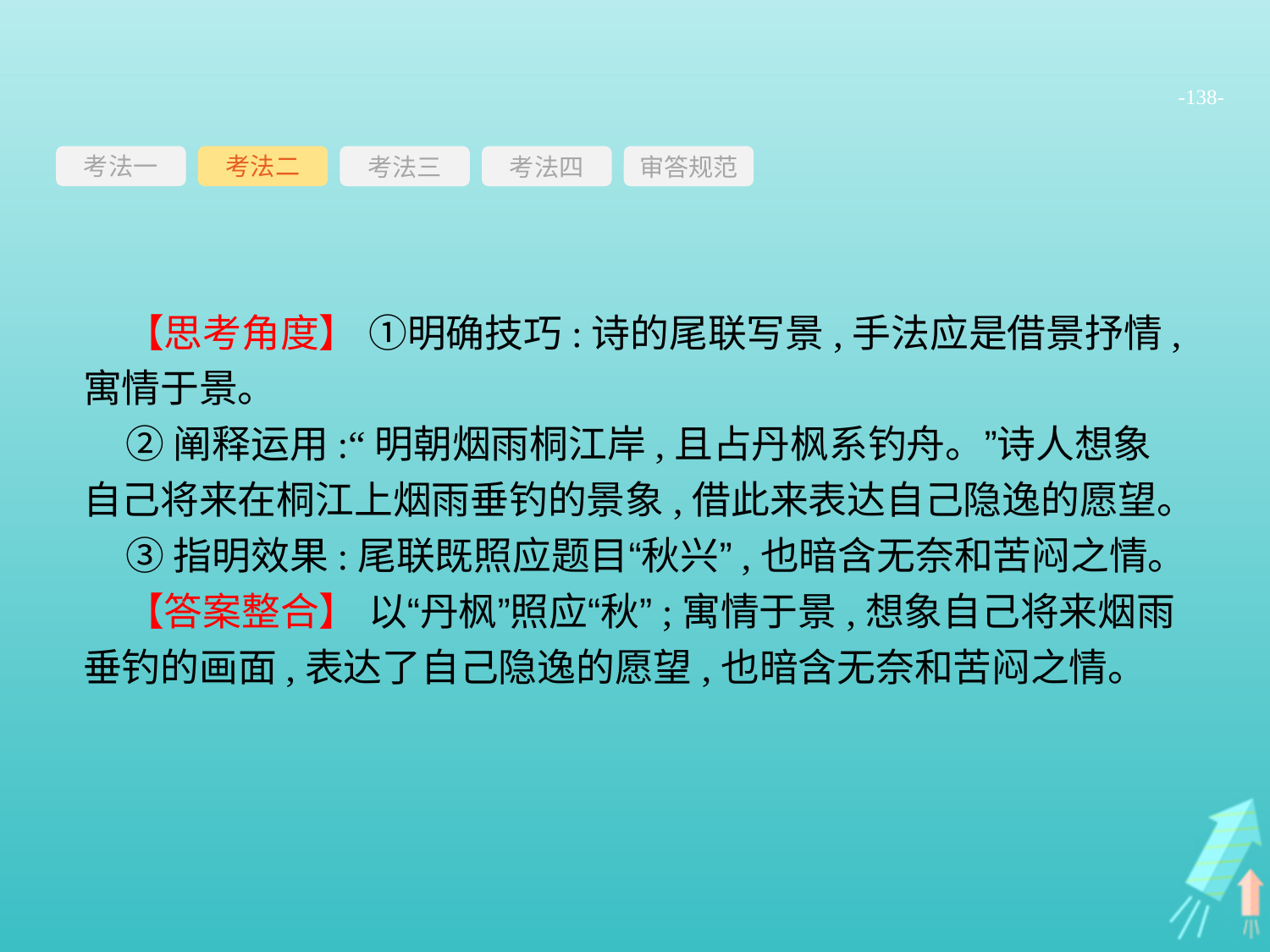

-138-
考法一
考法三
考法四
审答规范
考法二
【思考角度】 ①明确技巧:诗的尾联写景,手法应是借景抒情,寓情于景。
②阐释运用:“明朝烟雨桐江岸,且占丹枫系钓舟。”诗人想象自己将来在桐江上烟雨垂钓的景象,借此来表达自己隐逸的愿望。
③指明效果:尾联既照应题目“秋兴”,也暗含无奈和苦闷之情。
【答案整合】 以“丹枫”照应“秋”;寓情于景,想象自己将来烟雨垂钓的画面,表达了自己隐逸的愿望,也暗含无奈和苦闷之情。